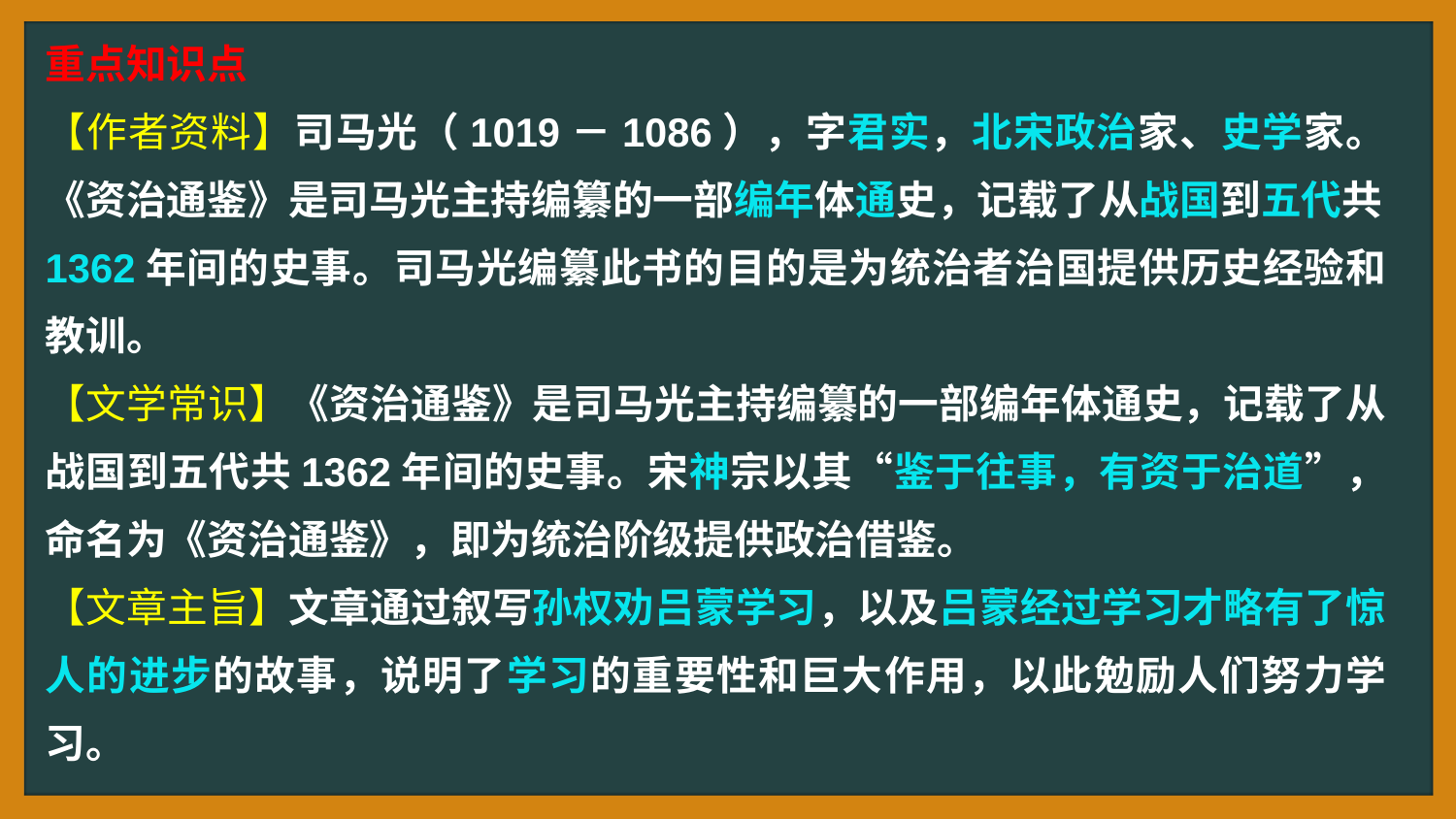

重点知识点
【作者资料】司马光（1019－1086），字君实，北宋政治家、史学家。《资治通鉴》是司马光主持编纂的一部编年体通史，记载了从战国到五代共1362年间的史事。司马光编纂此书的目的是为统治者治国提供历史经验和教训。
【文学常识】《资治通鉴》是司马光主持编纂的一部编年体通史，记载了从战国到五代共1362年间的史事。宋神宗以其“鉴于往事，有资于治道”，命名为《资治通鉴》，即为统治阶级提供政治借鉴。
【文章主旨】文章通过叙写孙权劝吕蒙学习，以及吕蒙经过学习才略有了惊人的进步的故事，说明了学习的重要性和巨大作用，以此勉励人们努力学习。